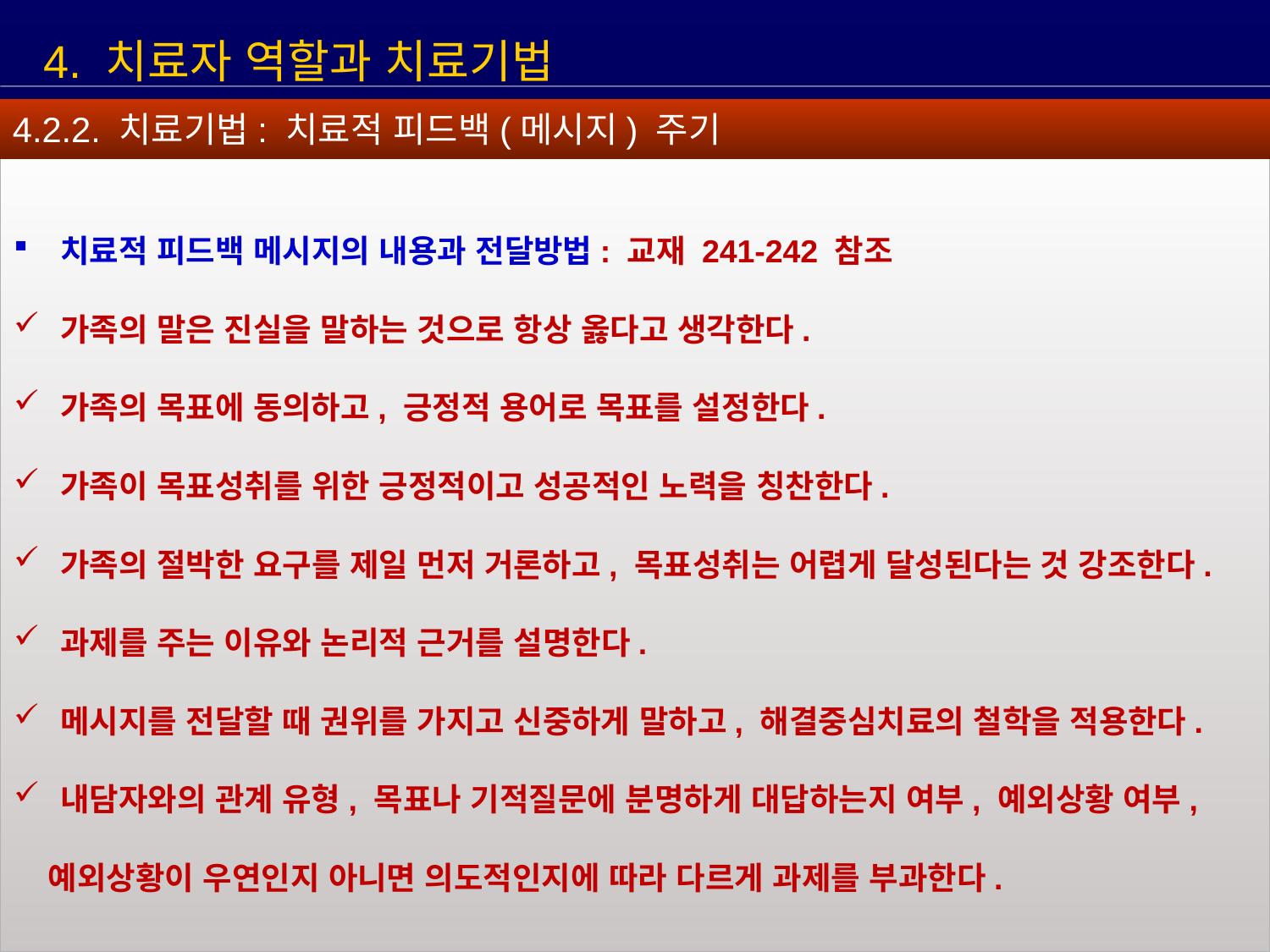

4. 치료자 역할과 치료기법

4.2.2. 치료기법: 치료적 피드백(메시지) 주기
 치료적 피드백 메시지의 내용과 전달방법: 교재 241-242 참조
 가족의 말은 진실을 말하는 것으로 항상 옳다고 생각한다.
 가족의 목표에 동의하고, 긍정적 용어로 목표를 설정한다.
 가족이 목표성취를 위한 긍정적이고 성공적인 노력을 칭찬한다.
 가족의 절박한 요구를 제일 먼저 거론하고, 목표성취는 어렵게 달성된다는 것 강조한다.
 과제를 주는 이유와 논리적 근거를 설명한다.
 메시지를 전달할 때 권위를 가지고 신중하게 말하고, 해결중심치료의 철학을 적용한다.
 내담자와의 관계 유형, 목표나 기적질문에 분명하게 대답하는지 여부, 예외상황 여부,
   예외상황이 우연인지 아니면 의도적인지에 따라 다르게 과제를 부과한다.